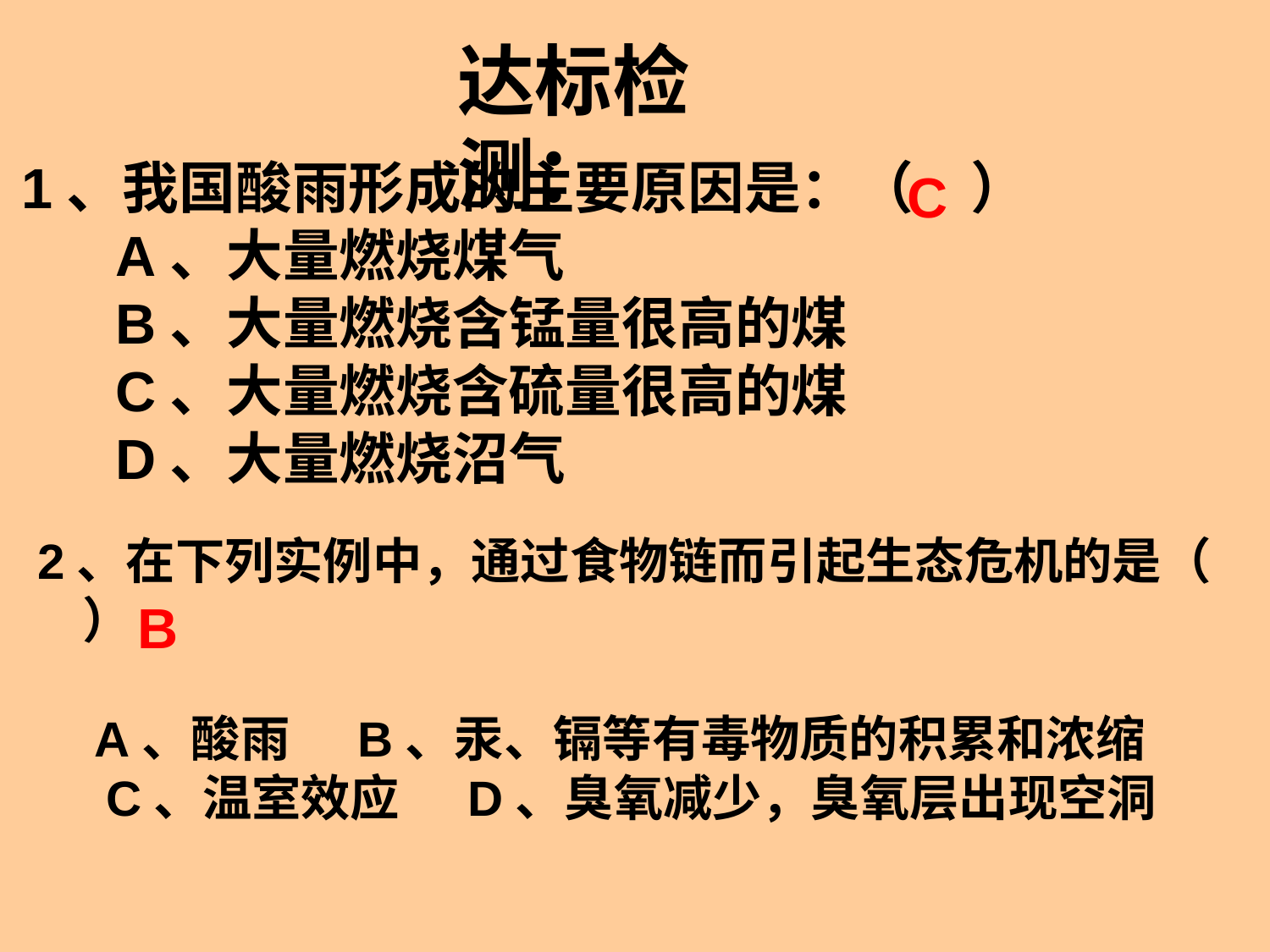

达标检测：
1、我国酸雨形成的主要原因是：（　）
      A、大量燃烧煤气
      B、大量燃烧含锰量很高的煤
      C、大量燃烧含硫量很高的煤
      D、大量燃烧沼气
C
2、在下列实例中，通过食物链而引起生态危机的是（      ）

A、酸雨     B、汞、镉等有毒物质的积累和浓缩
C、温室效应     D、臭氧减少，臭氧层出现空洞
B